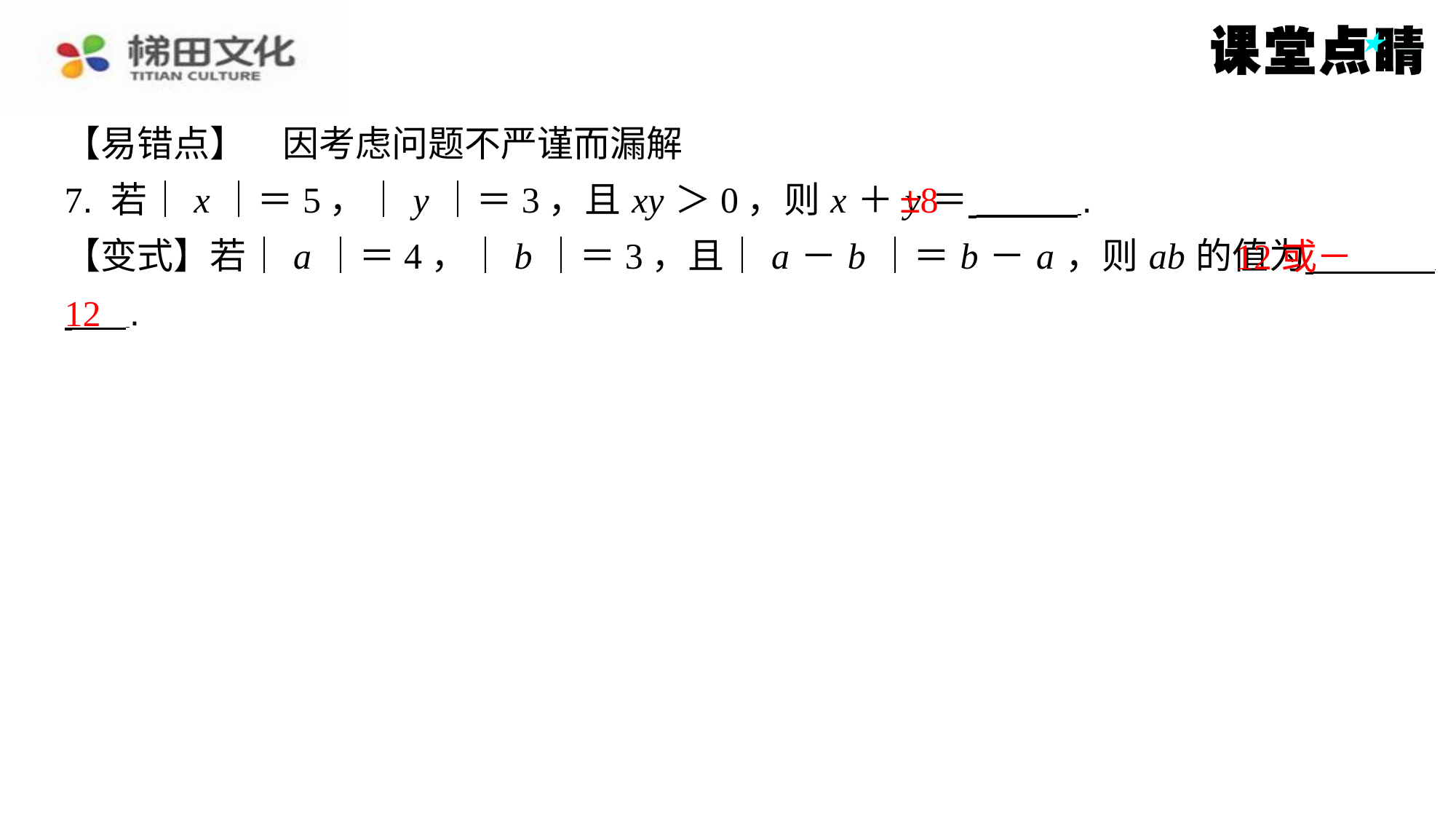

【易错点】　因考虑问题不严谨而漏解
7. 若｜ x ｜＝5，｜ y ｜＝3，且 xy ＞0，则 x ＋ y ＝                 ⁠.
【变式】若｜ a ｜＝4，｜ b ｜＝3，且｜ a － b ｜＝ b － a ，则 ab 的值为                    ⁠
          ⁠.
±8
12或－
12